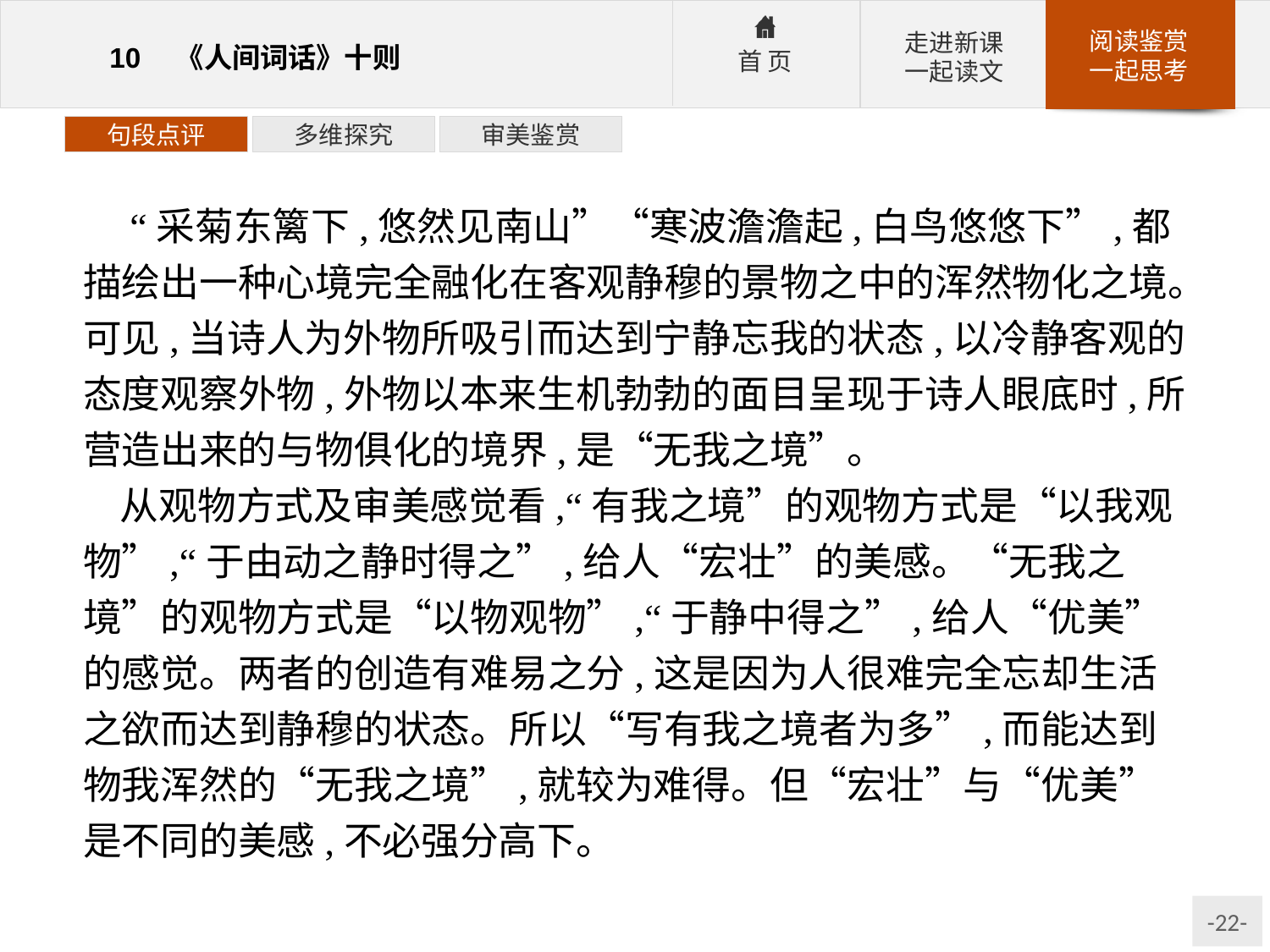

句段点评
多维探究
审美鉴赏
 “采菊东篱下,悠然见南山”“寒波澹澹起,白鸟悠悠下”,都描绘出一种心境完全融化在客观静穆的景物之中的浑然物化之境。可见,当诗人为外物所吸引而达到宁静忘我的状态,以冷静客观的态度观察外物,外物以本来生机勃勃的面目呈现于诗人眼底时,所营造出来的与物俱化的境界,是“无我之境”。
从观物方式及审美感觉看,“有我之境”的观物方式是“以我观物”,“于由动之静时得之”,给人“宏壮”的美感。“无我之境”的观物方式是“以物观物”,“于静中得之”,给人“优美”的感觉。两者的创造有难易之分,这是因为人很难完全忘却生活之欲而达到静穆的状态。所以“写有我之境者为多”,而能达到物我浑然的“无我之境”,就较为难得。但“宏壮”与“优美”是不同的美感,不必强分高下。